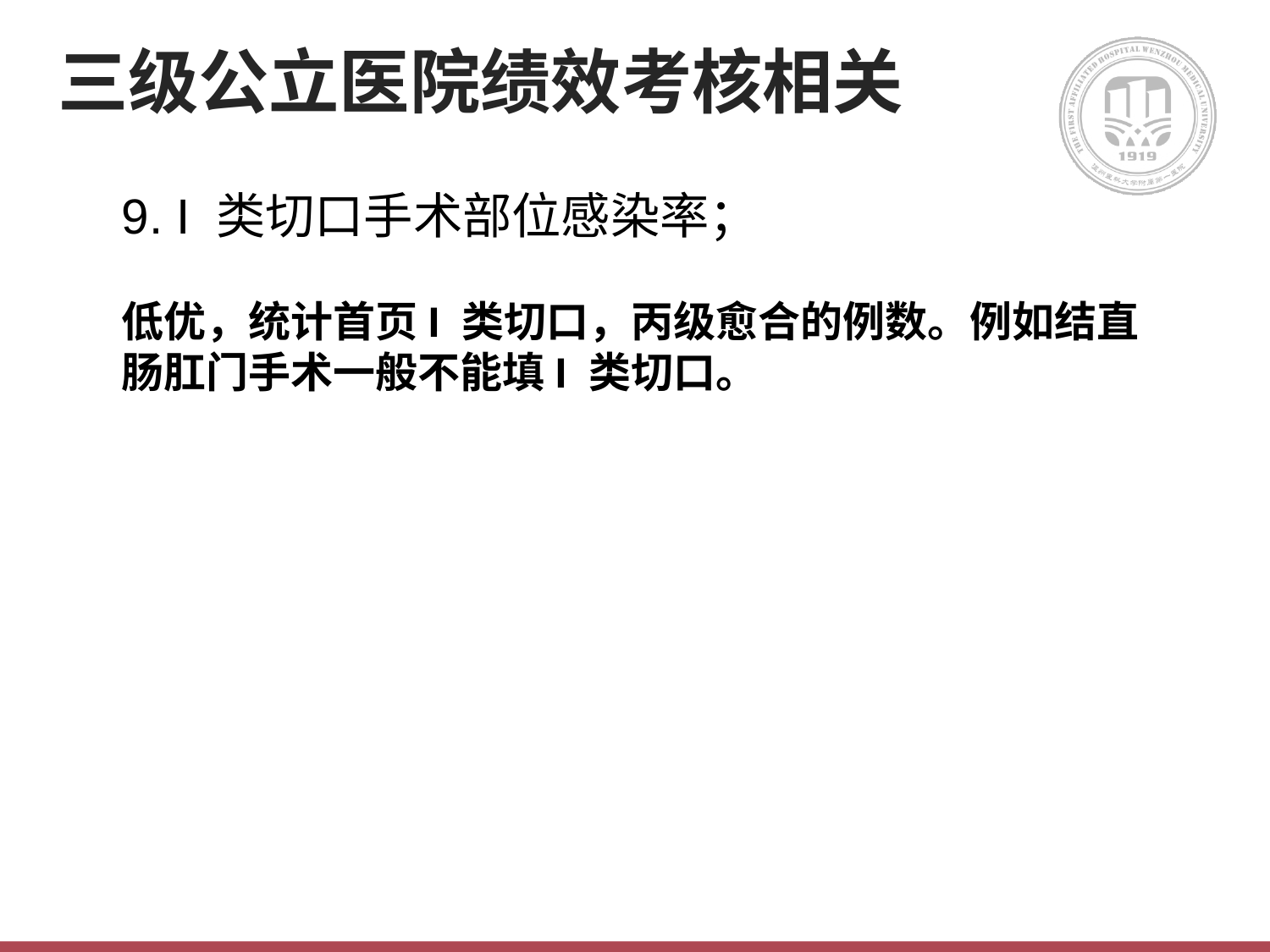

三级公立医院绩效考核相关
9. I 类切口手术部位感染率；

低优，统计首页I 类切口，丙级愈合的例数。例如结直肠肛门手术一般不能填I 类切口。